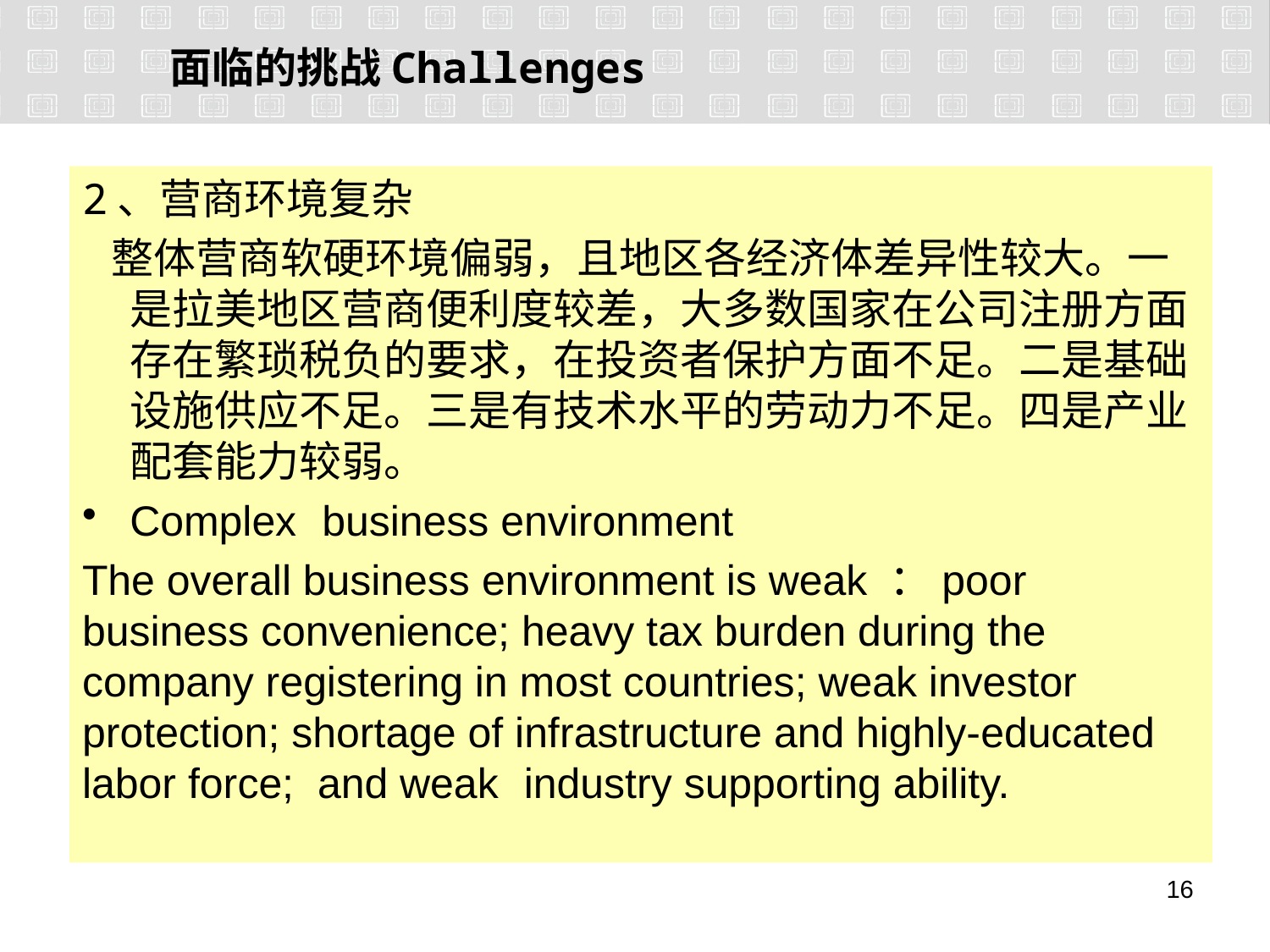

面临的挑战Challenges
2、营商环境复杂
  整体营商软硬环境偏弱，且地区各经济体差异性较大。一是拉美地区营商便利度较差，大多数国家在公司注册方面存在繁琐税负的要求，在投资者保护方面不足。二是基础设施供应不足。三是有技术水平的劳动力不足。四是产业配套能力较弱。
Complex business environment
The overall business environment is weak ：poor business convenience; heavy tax burden during the  company registering in most countries; weak investor protection; shortage of infrastructure and highly-educated labor force;  and weak industry supporting ability.
16